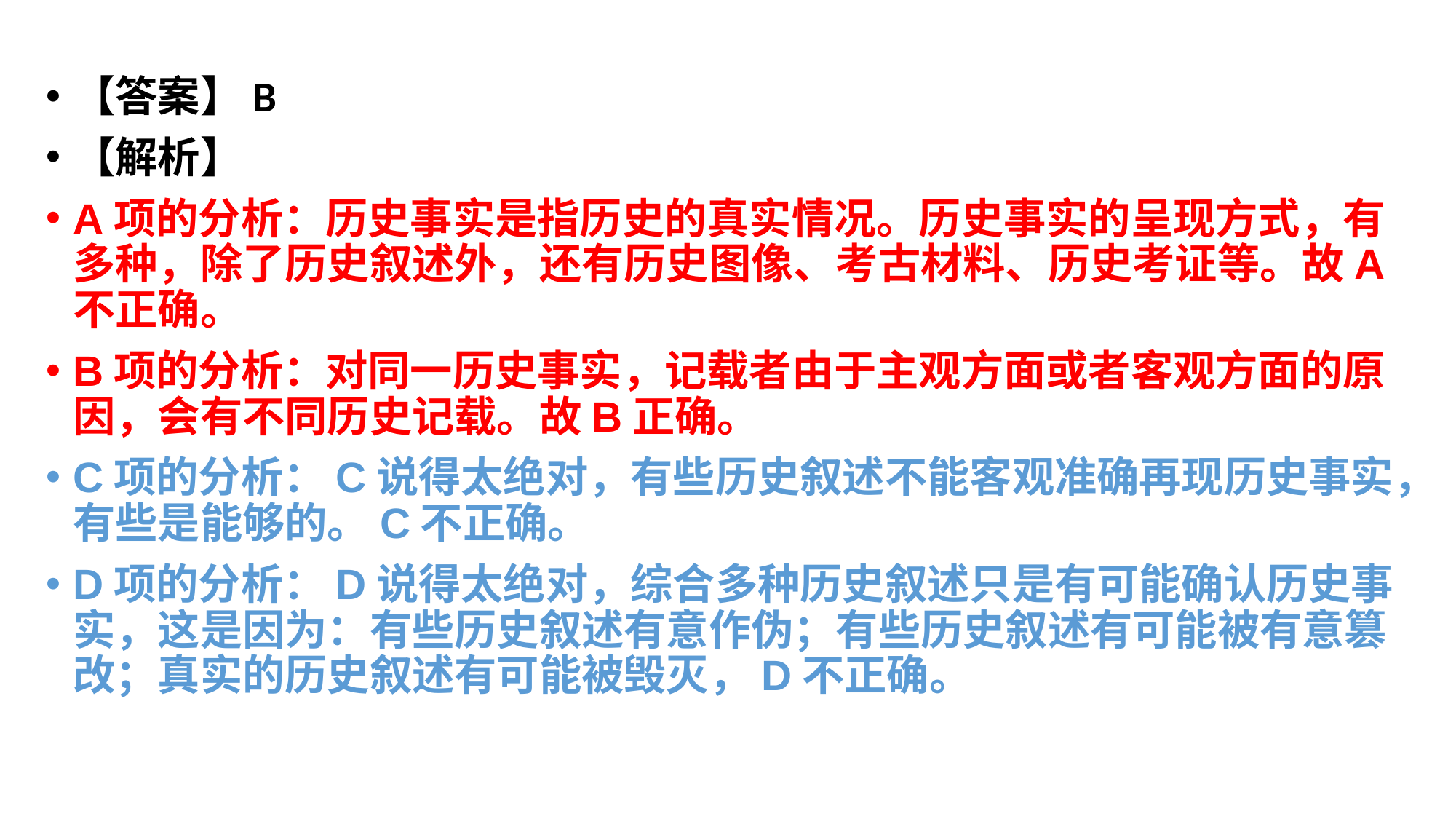

【答案】B
【解析】
A项的分析：历史事实是指历史的真实情况。历史事实的呈现方式，有多种，除了历史叙述外，还有历史图像、考古材料、历史考证等。故A不正确。
B项的分析：对同一历史事实，记载者由于主观方面或者客观方面的原因，会有不同历史记载。故B正确。
C项的分析：C说得太绝对，有些历史叙述不能客观准确再现历史事实，有些是能够的。C不正确。
D项的分析：D说得太绝对，综合多种历史叙述只是有可能确认历史事实，这是因为：有些历史叙述有意作伪；有些历史叙述有可能被有意篡改；真实的历史叙述有可能被毁灭，D不正确。